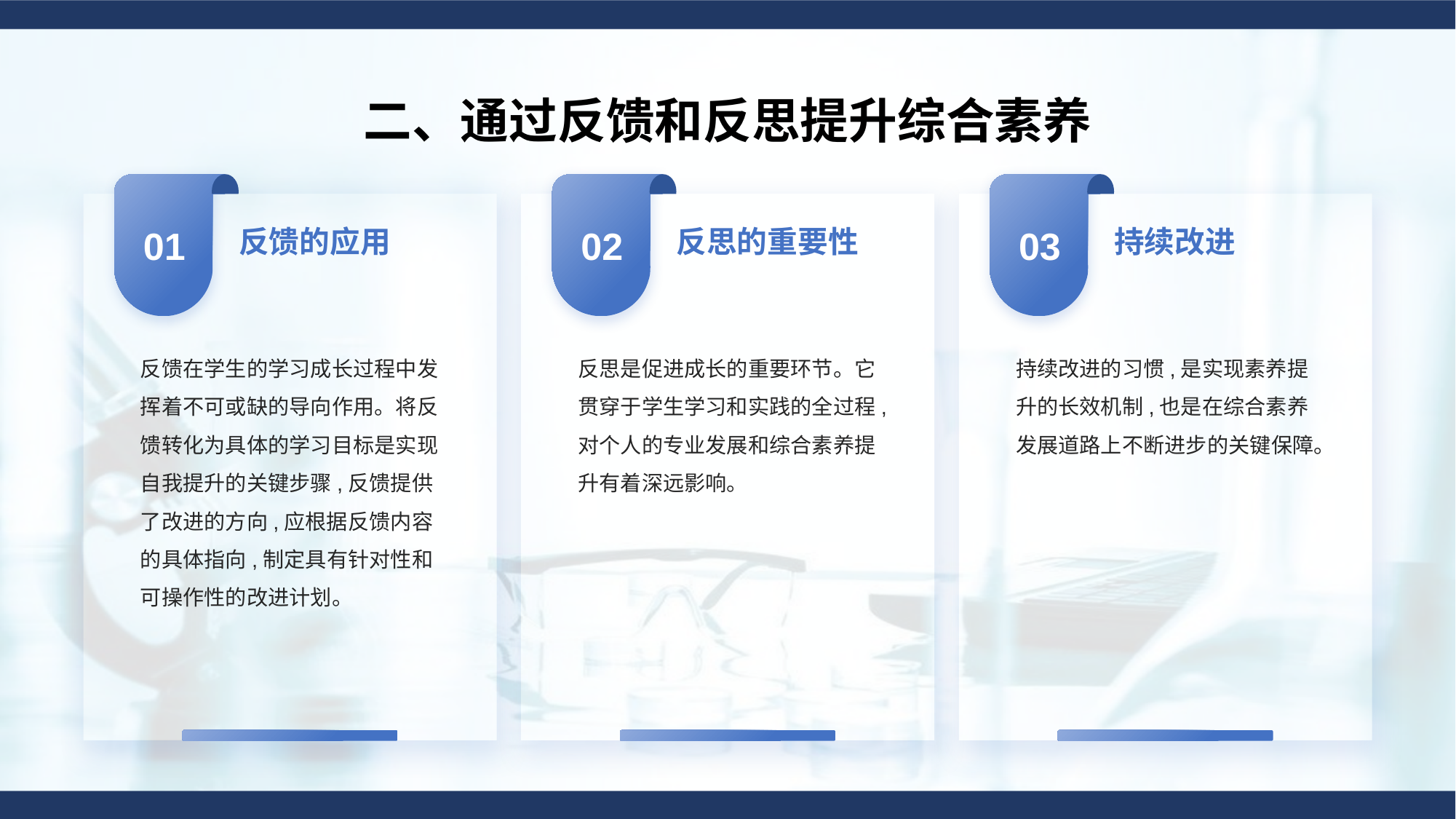

# 二、通过反馈和反思提升综合素养

01
02
03

反馈的应用
反思的重要性
持续改进
反馈在学生的学习成长过程中发挥着不可或缺的导向作用。将反馈转化为具体的学习目标是实现自我提升的关键步骤,反馈提供了改进的方向,应根据反馈内容的具体指向,制定具有针对性和可操作性的改进计划。
反思是促进成长的重要环节。它贯穿于学生学习和实践的全过程,对个人的专业发展和综合素养提升有着深远影响。
持续改进的习惯,是实现素养提升的长效机制,也是在综合素养发展道路上不断进步的关键保障。